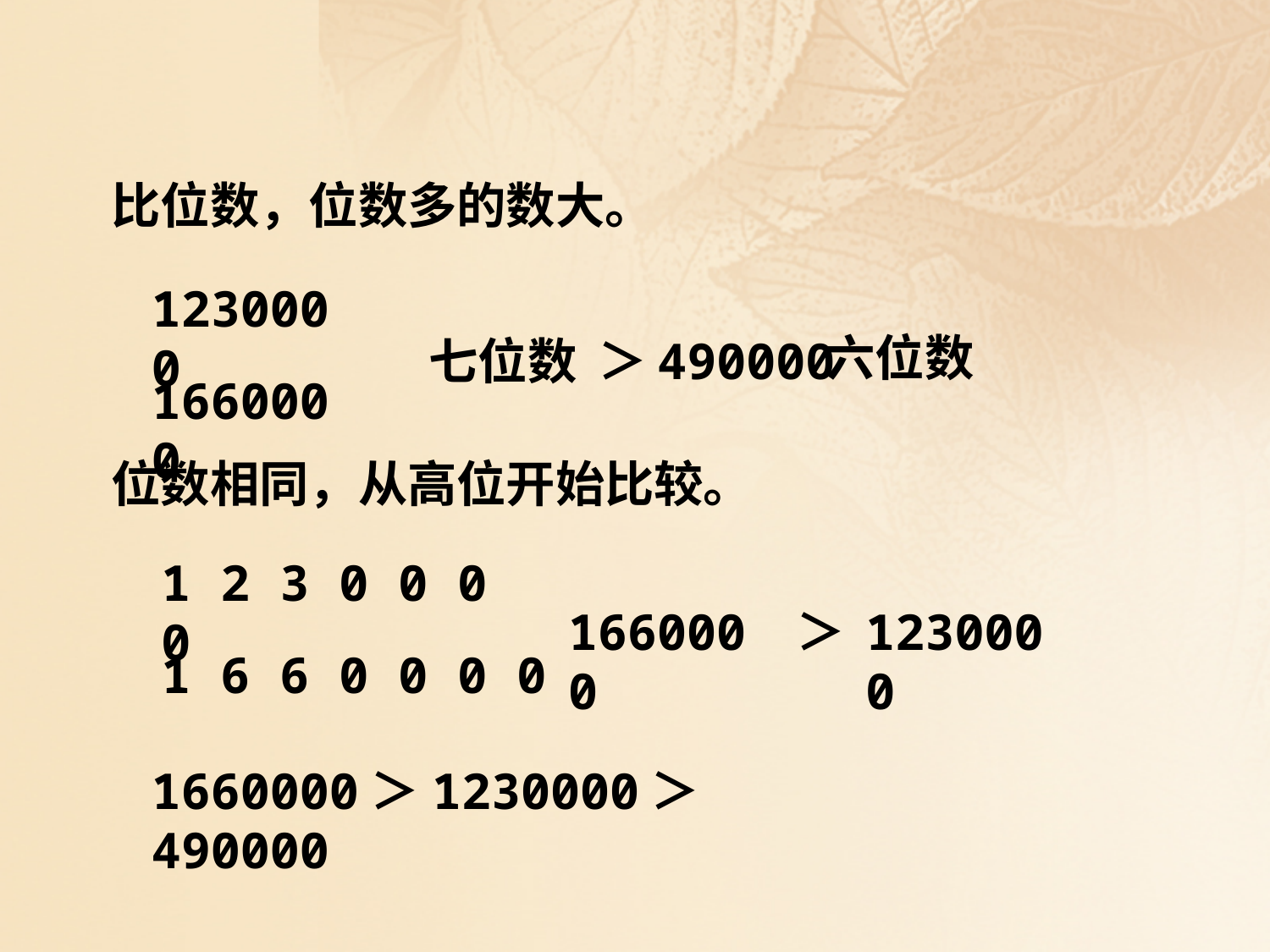

比位数，位数多的数大。
1230000

六位数
七位数
＞
490000
1660000
位数相同，从高位开始比较。
1 2 3 0 0 0 0

1660000
＞
1230000
1 6 6 0 0 0 0
1660000＞1230000＞490000